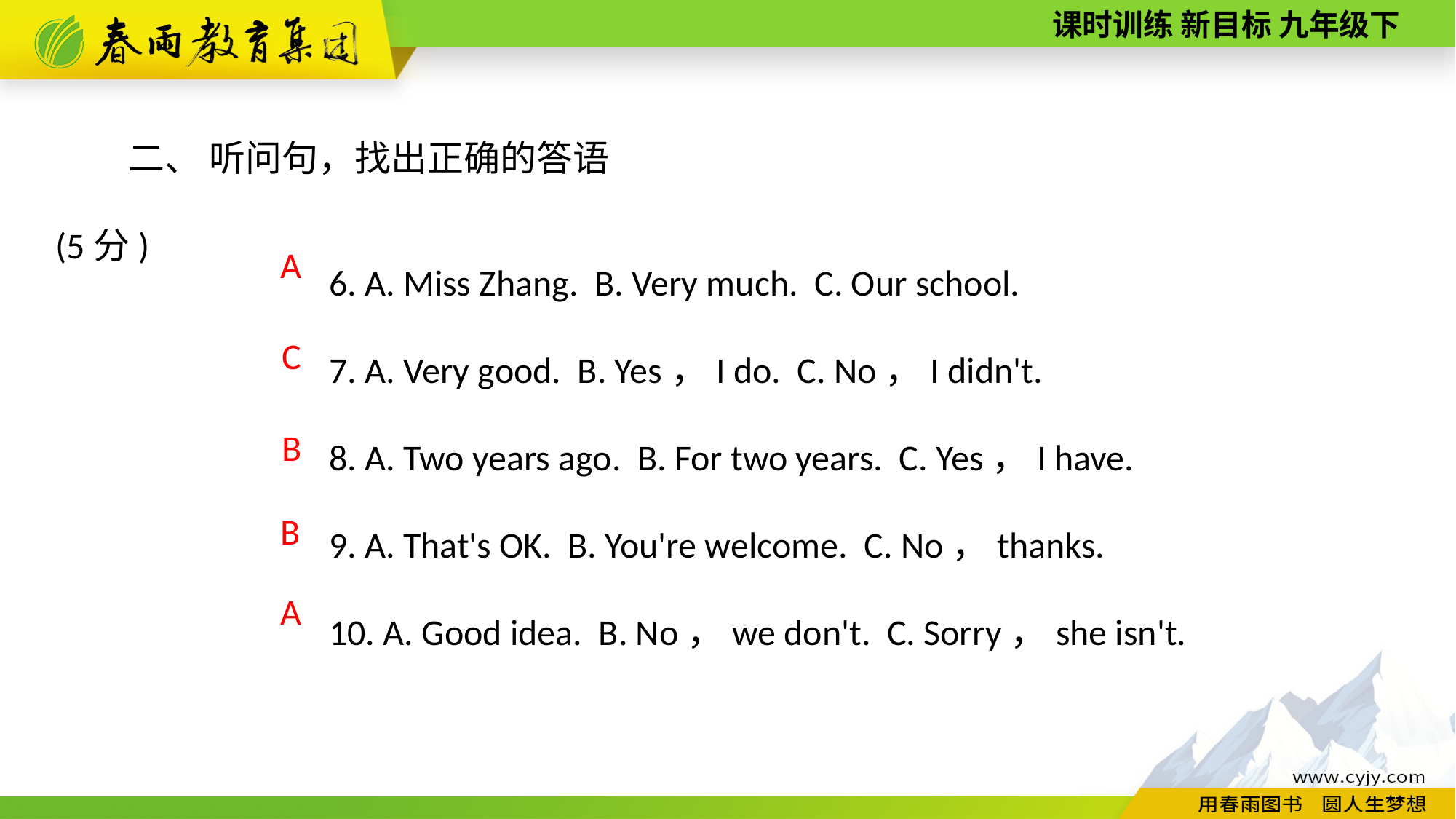

二、 听问句，找出正确的答语(5分)
6. A. Miss Zhang.  B. Very much.  C. Our school.
7. A. Very good.  B. Yes，I do.  C. No，I didn't.
8. A. Two years ago.  B. For two years.  C. Yes，I have.
9. A. That's OK.  B. You're welcome.  C. No，thanks.
10. A. Good idea.  B. No，we don't.  C. Sorry，she isn't.
A
C
B
B
A